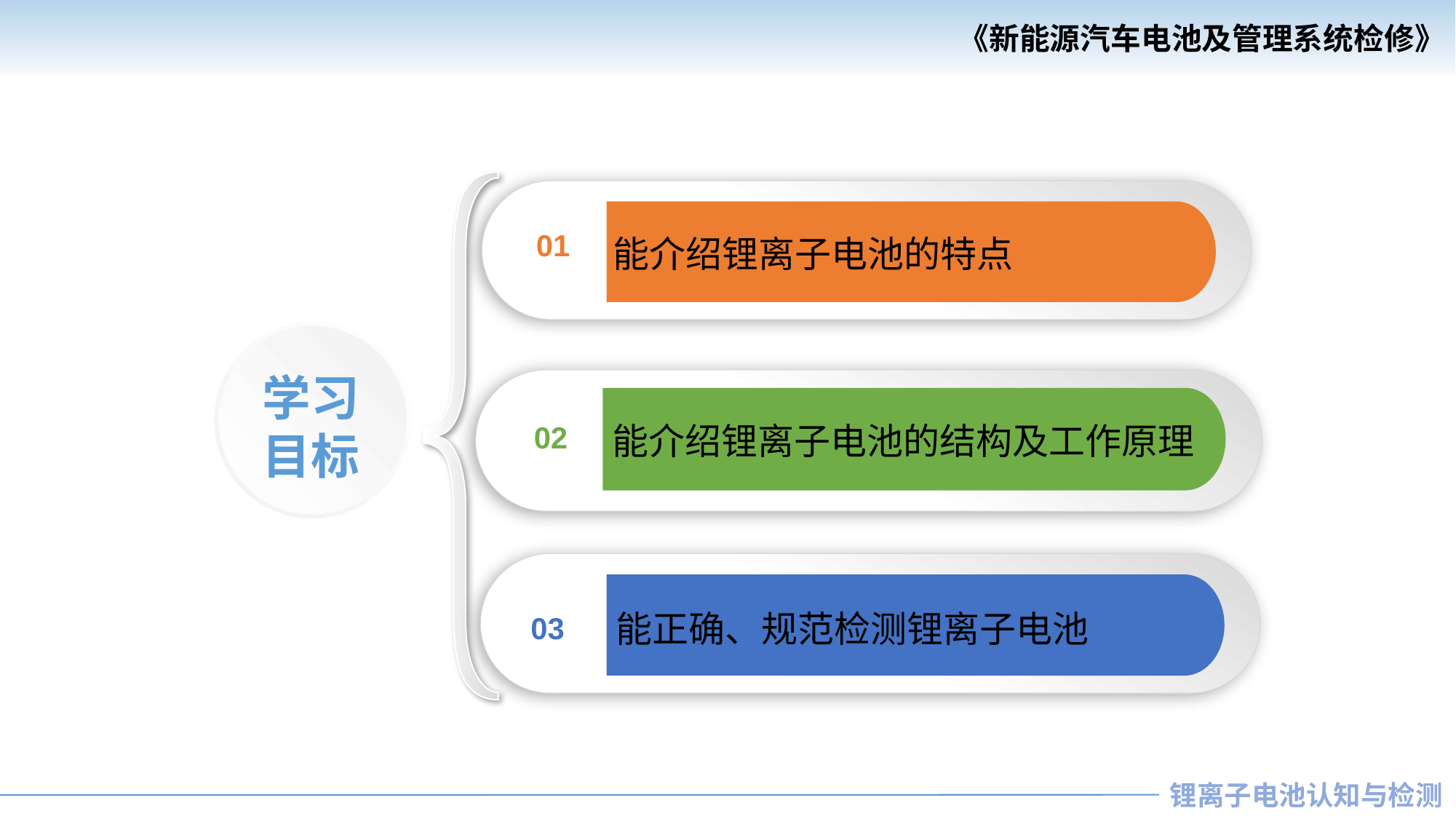

01
能介绍锂离子电池的特点

学习
目标

02
能介绍锂离子电池的结构及工作原理

03
能正确、规范检测锂离子电池